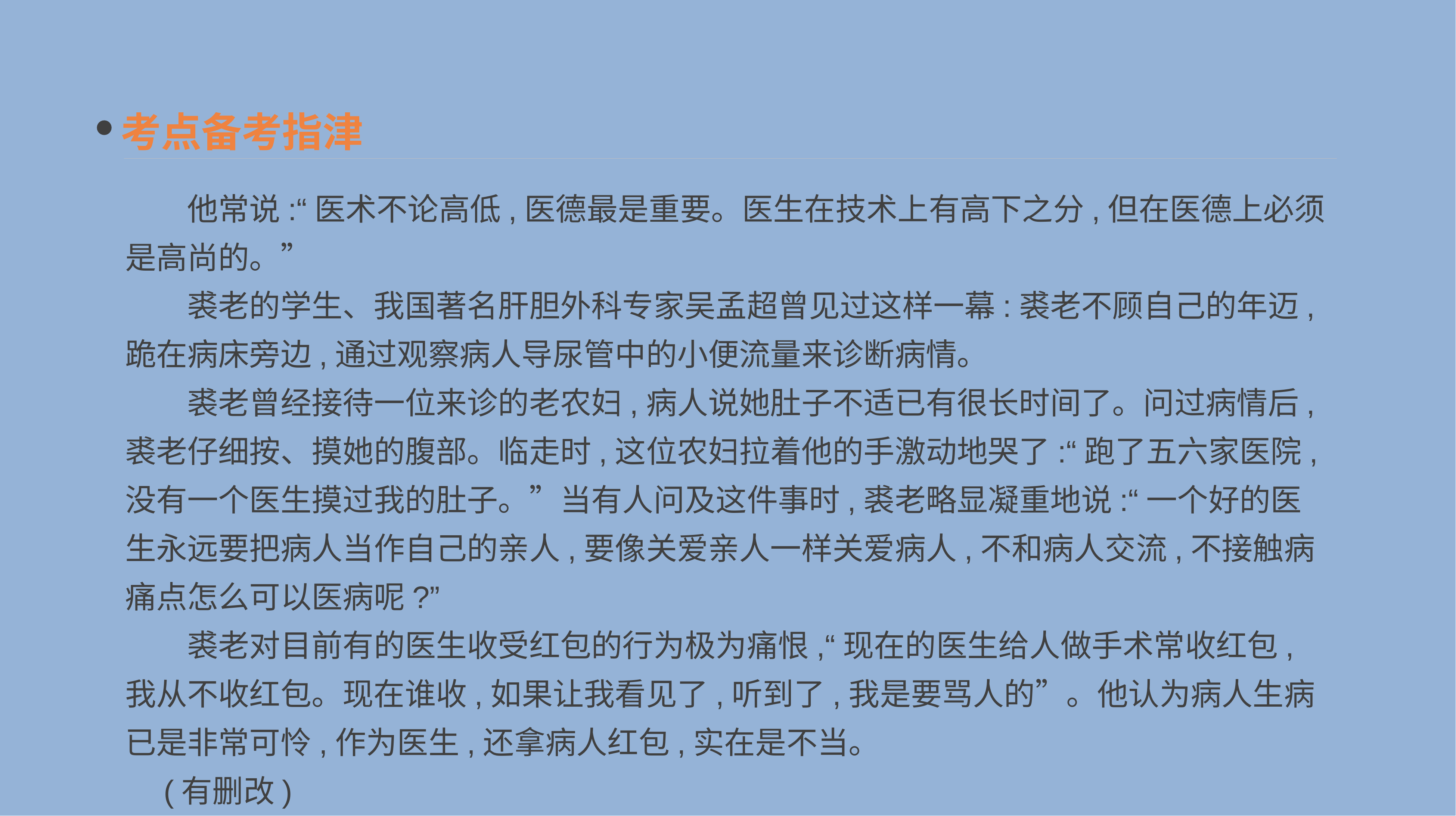

考点备考指津

　　他常说:“医术不论高低,医德最是重要。医生在技术上有高下之分,但在医德上必须是高尚的。”
　　裘老的学生、我国著名肝胆外科专家吴孟超曾见过这样一幕:裘老不顾自己的年迈,跪在病床旁边,通过观察病人导尿管中的小便流量来诊断病情。
　　裘老曾经接待一位来诊的老农妇,病人说她肚子不适已有很长时间了。问过病情后,裘老仔细按、摸她的腹部。临走时,这位农妇拉着他的手激动地哭了:“跑了五六家医院,没有一个医生摸过我的肚子。”当有人问及这件事时,裘老略显凝重地说:“一个好的医生永远要把病人当作自己的亲人,要像关爱亲人一样关爱病人,不和病人交流,不接触病痛点怎么可以医病呢?”
　　裘老对目前有的医生收受红包的行为极为痛恨,“现在的医生给人做手术常收红包,我从不收红包。现在谁收,如果让我看见了,听到了,我是要骂人的”。他认为病人生病已是非常可怜,作为医生,还拿病人红包,实在是不当。　　　　　　　　　　　　　　　(有删改)